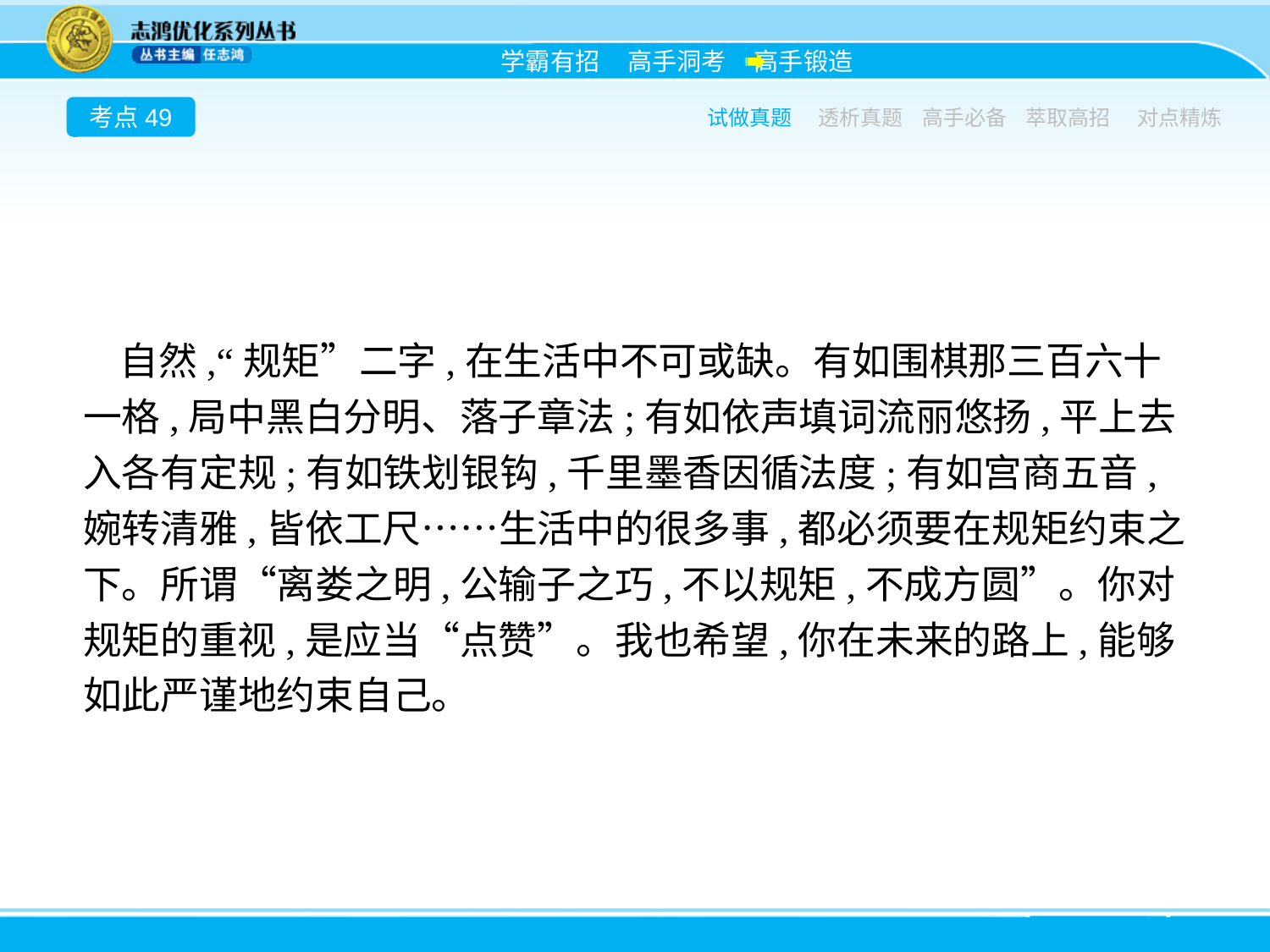

考点49
试做真题
透析真题
高手必备
萃取高招
对点精炼
自然,“规矩”二字,在生活中不可或缺。有如围棋那三百六十一格,局中黑白分明、落子章法;有如依声填词流丽悠扬,平上去入各有定规;有如铁划银钩,千里墨香因循法度;有如宫商五音,婉转清雅,皆依工尺……生活中的很多事,都必须要在规矩约束之下。所谓“离娄之明,公输子之巧,不以规矩,不成方圆”。你对规矩的重视,是应当“点赞”。我也希望,你在未来的路上,能够如此严谨地约束自己。